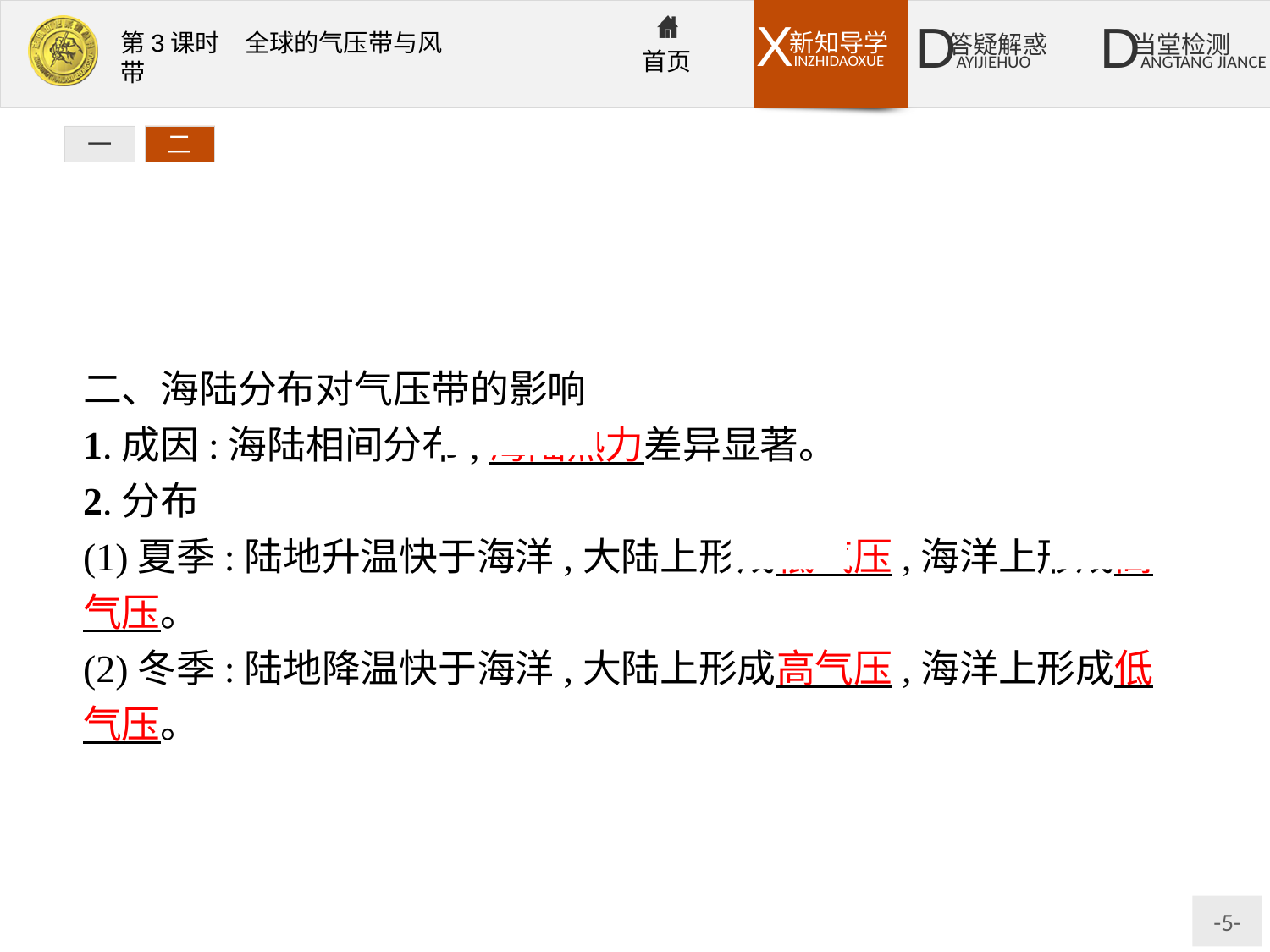

一
二
二、海陆分布对气压带的影响
1.成因:海陆相间分布,海陆热力差异显著。
2.分布
(1)夏季:陆地升温快于海洋,大陆上形成低气压,海洋上形成高气压。
(2)冬季:陆地降温快于海洋,大陆上形成高气压,海洋上形成低气压。